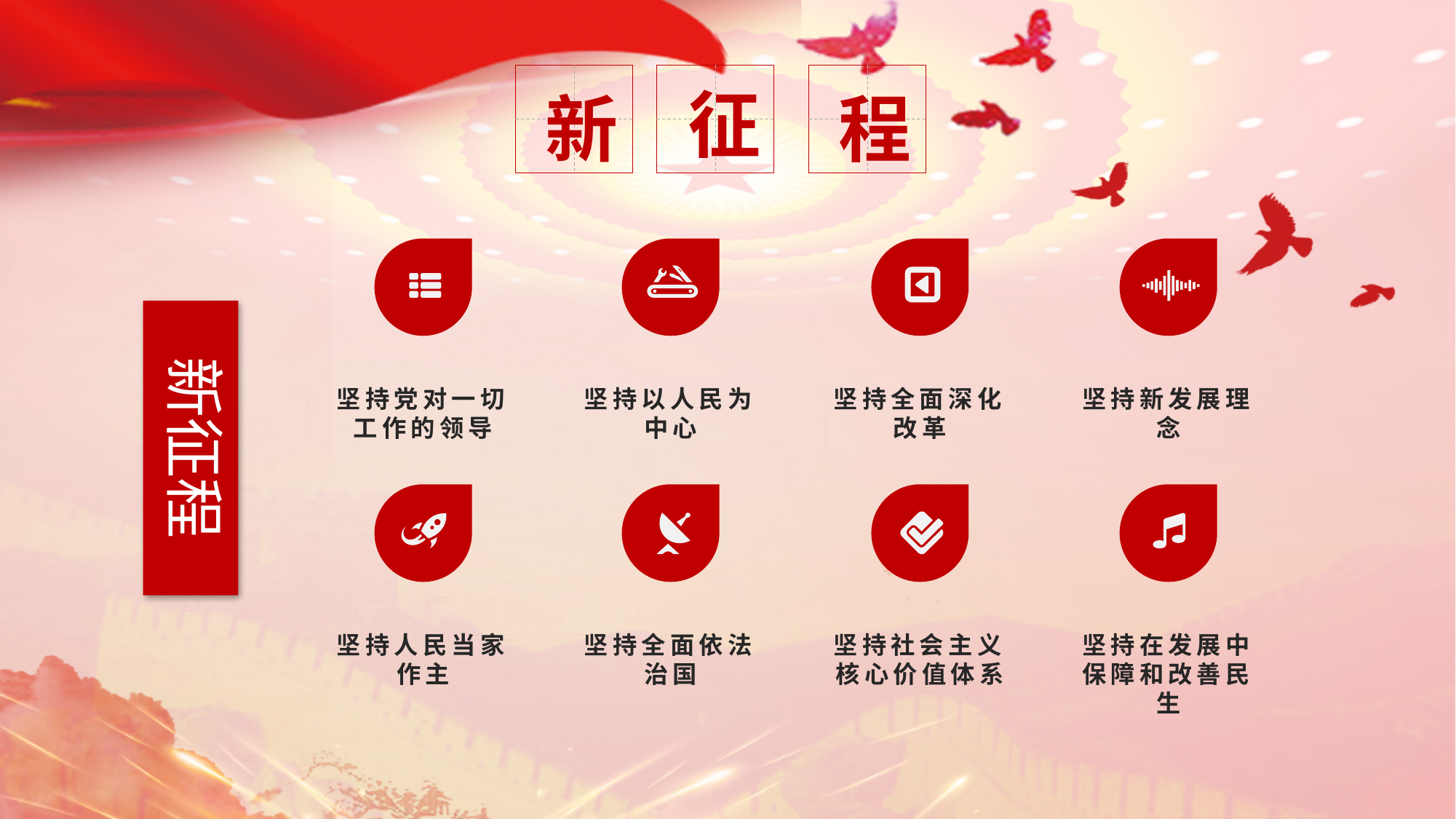

新

征

程

新征程
坚持党对一切工作的领导
坚持以人民为中心
坚持全面深化改革
坚持新发展理念

坚持人民当家作主
坚持全面依法治国
坚持社会主义核心价值体系
坚持在发展中保障和改善民生